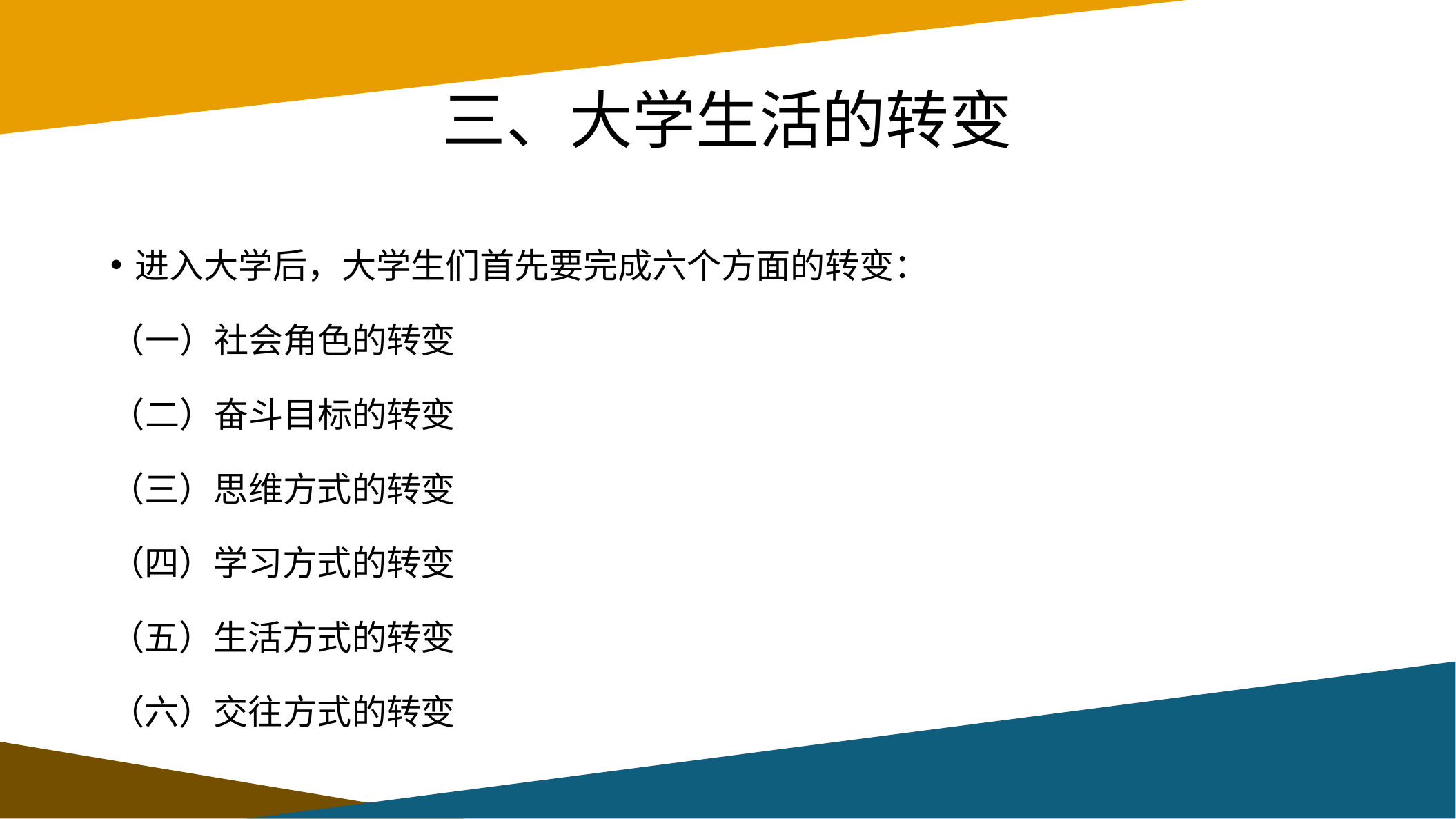

# 三、大学生活的转变
进入大学后，大学生们首先要完成六个方面的转变：
（一）社会角色的转变
（二）奋斗目标的转变
（三）思维方式的转变
（四）学习方式的转变
（五）生活方式的转变
（六）交往方式的转变